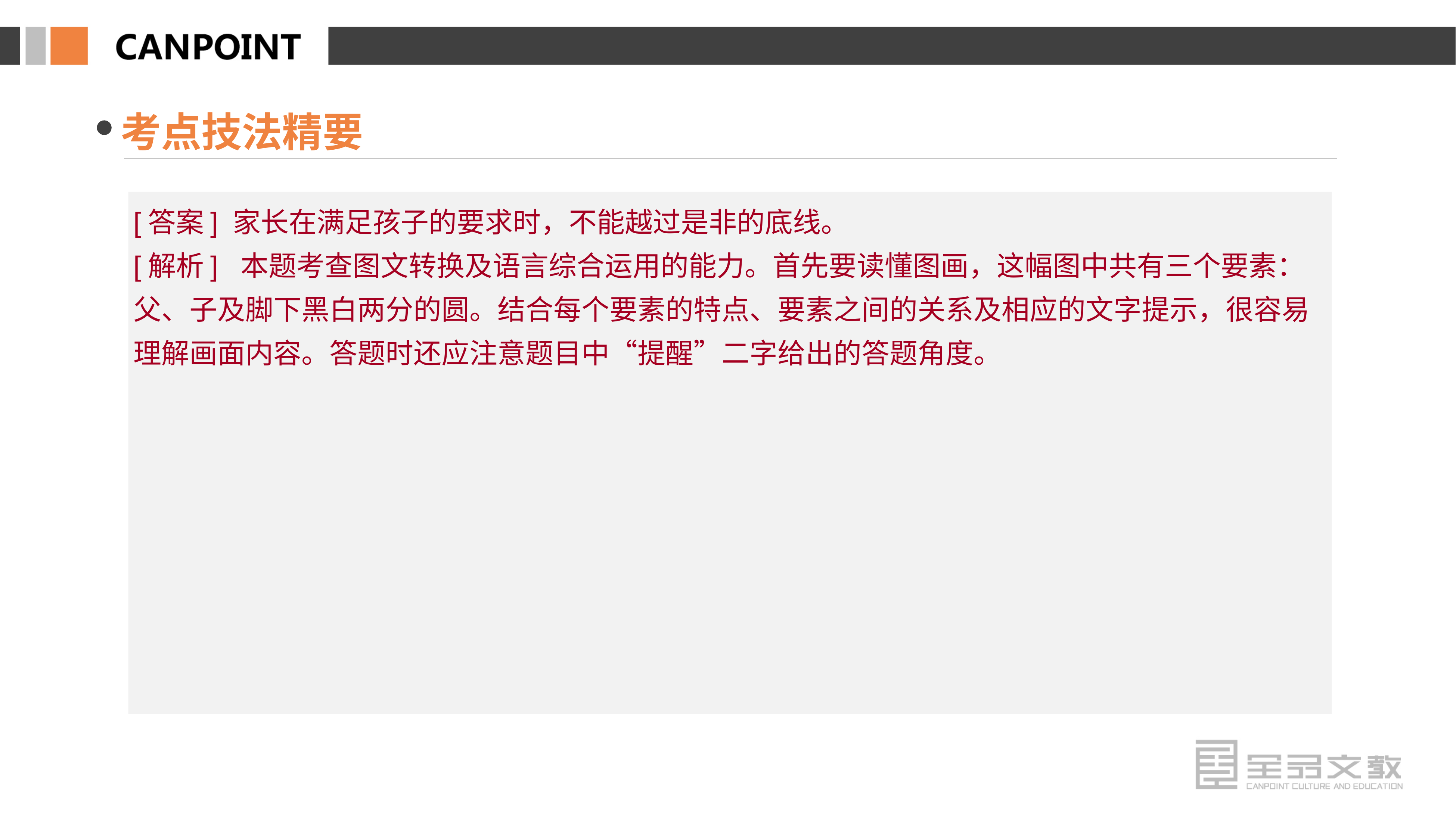

考点技法精要

[答案] 家长在满足孩子的要求时，不能越过是非的底线。
[解析]  本题考查图文转换及语言综合运用的能力。首先要读懂图画，这幅图中共有三个要素：父、子及脚下黑白两分的圆。结合每个要素的特点、要素之间的关系及相应的文字提示，很容易理解画面内容。答题时还应注意题目中“提醒”二字给出的答题角度。